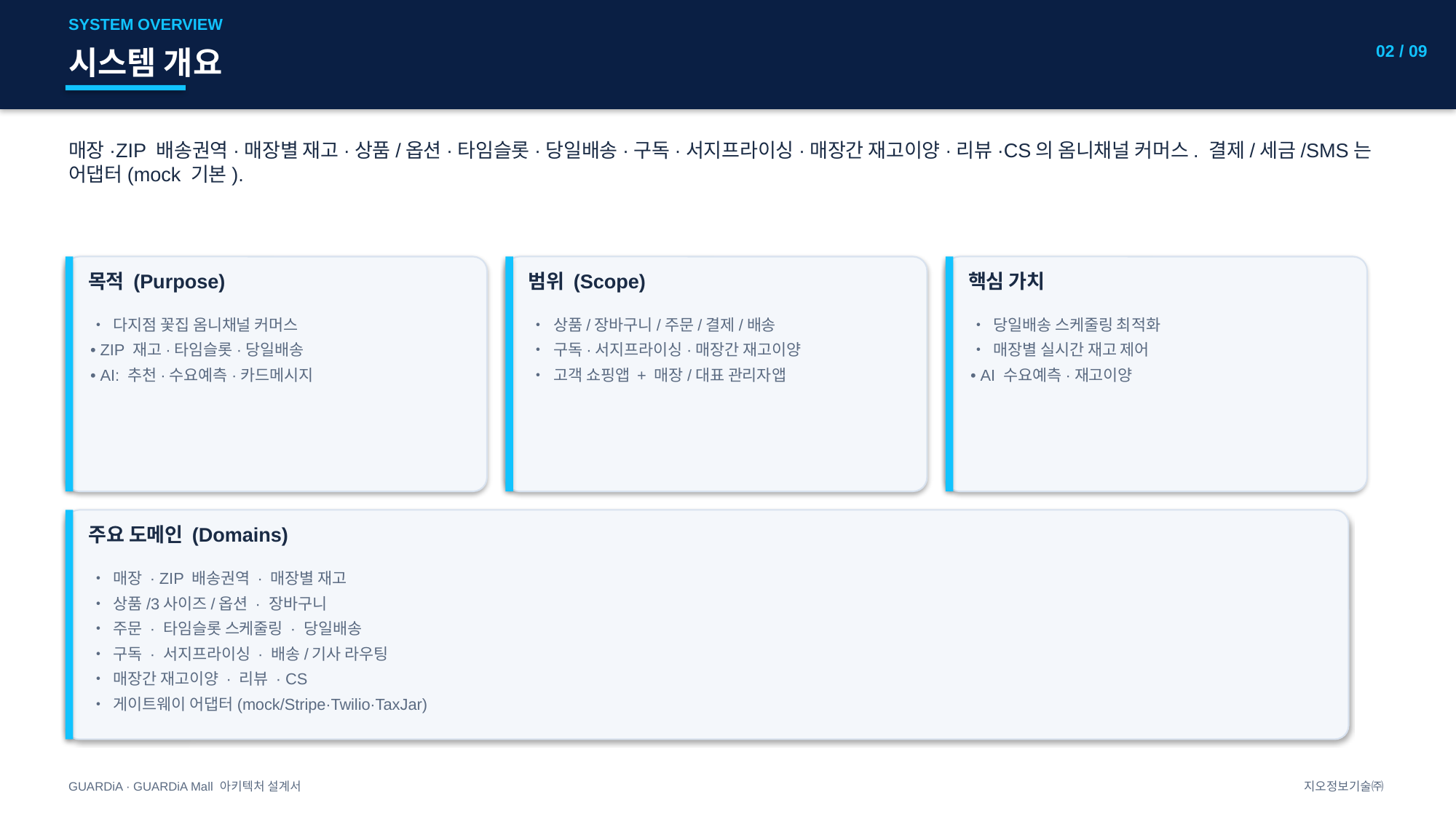

SYSTEM OVERVIEW
02 / 09
시스템 개요

매장·ZIP 배송권역·매장별 재고·상품/옵션·타임슬롯·당일배송·구독·서지프라이싱·매장간 재고이양·리뷰·CS의 옴니채널 커머스. 결제/세금/SMS는 어댑터(mock 기본).

목적 (Purpose)
범위 (Scope)
핵심 가치
• 다지점 꽃집 옴니채널 커머스
• ZIP 재고·타임슬롯·당일배송
• AI: 추천·수요예측·카드메시지
• 상품/장바구니/주문/결제/배송
• 구독·서지프라이싱·매장간 재고이양
• 고객 쇼핑앱 + 매장/대표 관리자앱
• 당일배송 스케줄링 최적화
• 매장별 실시간 재고 제어
• AI 수요예측·재고이양

주요 도메인 (Domains)
• 매장 · ZIP 배송권역 · 매장별 재고
• 상품/3사이즈/옵션 · 장바구니
• 주문 · 타임슬롯 스케줄링 · 당일배송
• 구독 · 서지프라이싱 · 배송/기사 라우팅
• 매장간 재고이양 · 리뷰 · CS
• 게이트웨이 어댑터(mock/Stripe·Twilio·TaxJar)
GUARDiA · GUARDiA Mall 아키텍처 설계서
지오정보기술㈜